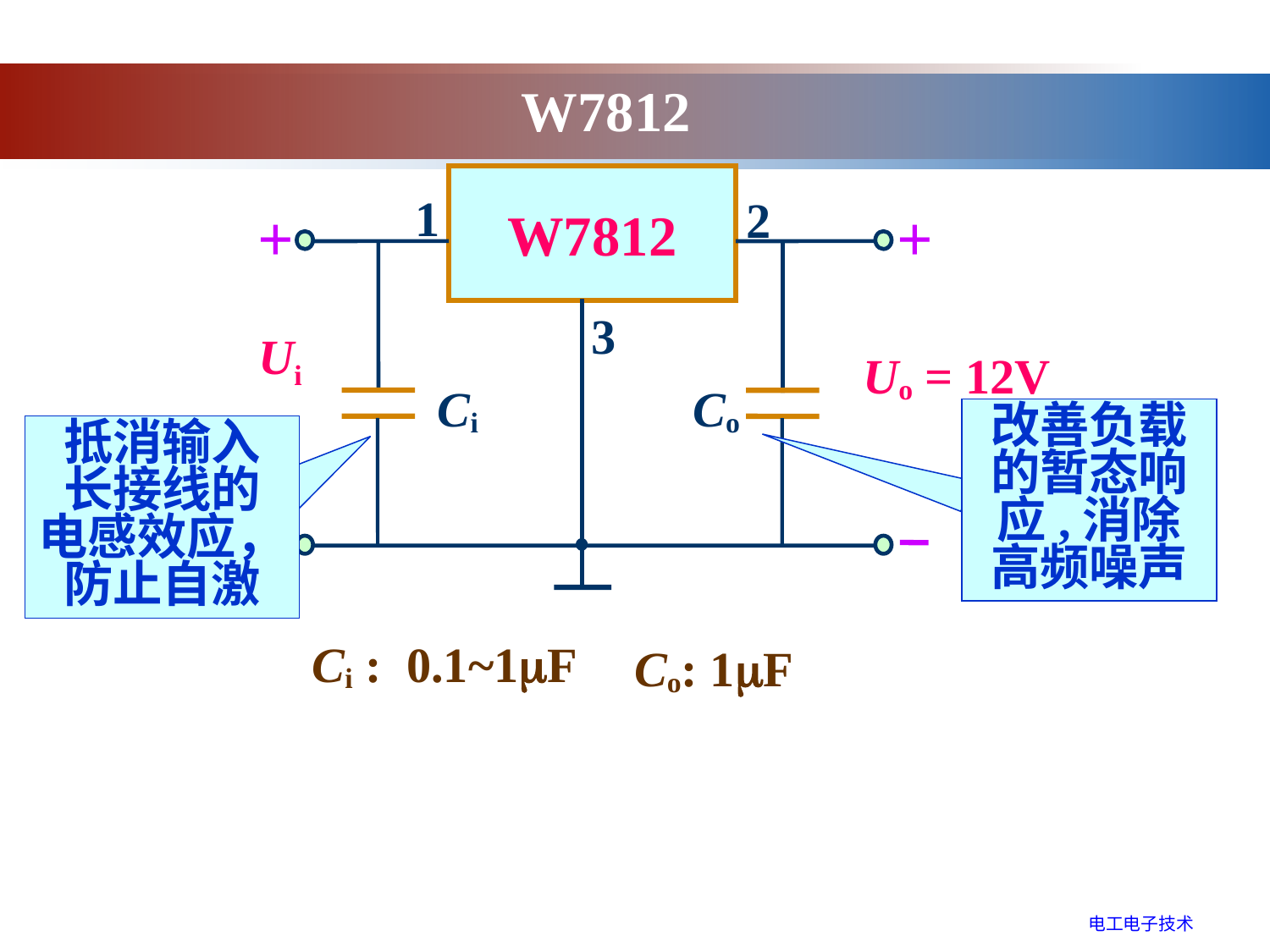

W7812
W7812
1
2
+
+

3
Ui
Uo = 12V
Ci
Co

改善负载的暂态响应,消除高频噪声
抵消输入
长接线的
电感效应，
防止自激

Ci :  0.1~1μF
Co: 1μF
电工电子技术